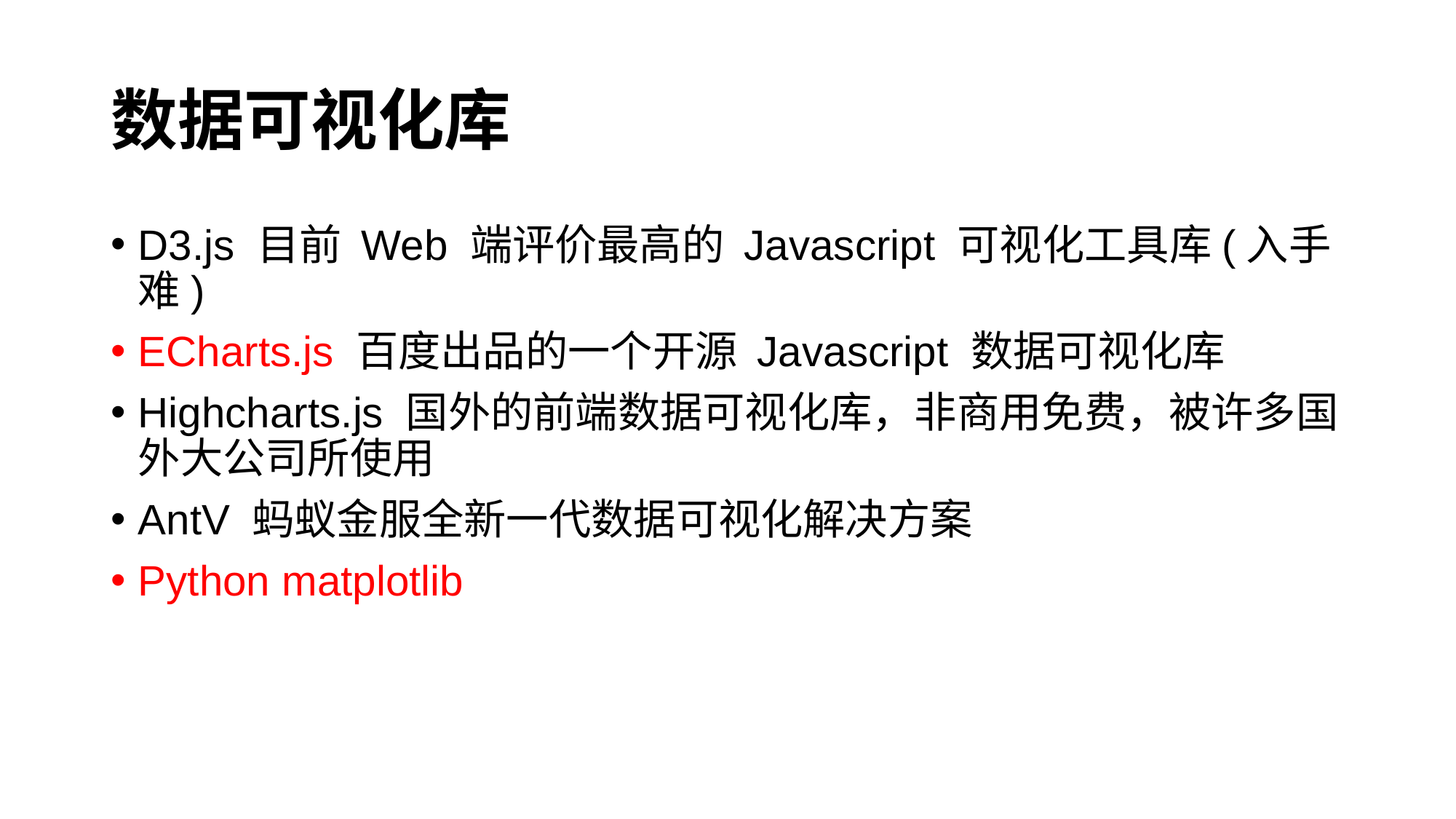

# 数据可视化库
D3.js 目前 Web 端评价最高的 Javascript 可视化工具库(入手难)
ECharts.js 百度出品的一个开源 Javascript 数据可视化库
Highcharts.js 国外的前端数据可视化库，非商用免费，被许多国外大公司所使用
AntV 蚂蚁金服全新一代数据可视化解决方案
Python matplotlib